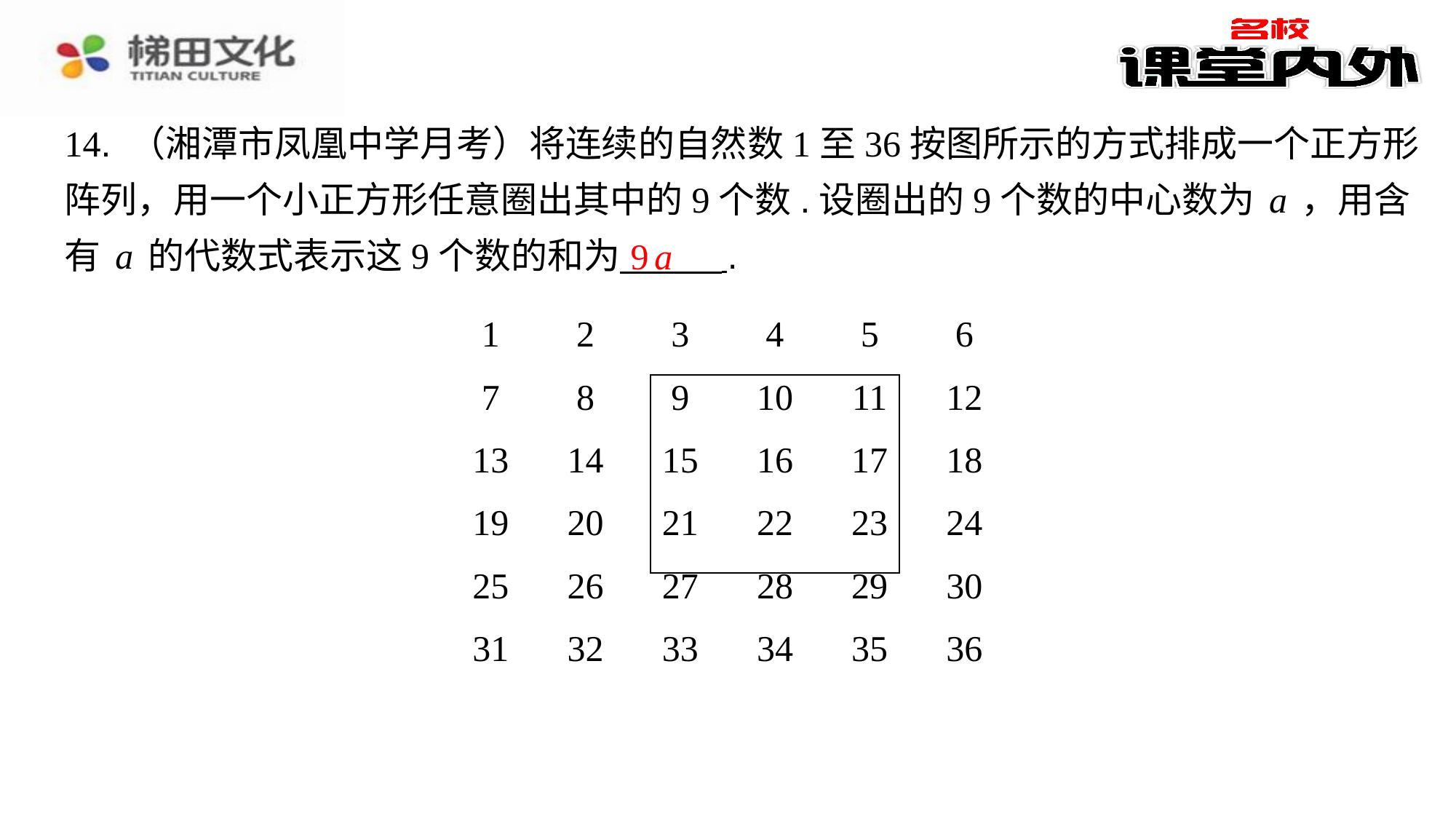

14. （湘潭市凤凰中学月考）将连续的自然数1至36按图所示的方式排成一个正方形
阵列，用一个小正方形任意圈出其中的9个数.设圈出的9个数的中心数为a，用含
有a的代数式表示这9个数的和为                ⁠.
​　9a
| 1 | 2 | 3 | 4 | 5 | 6 |
| --- | --- | --- | --- | --- | --- |
| 7 | 8 | 9 | 10 | 11 | 12 |
| 13 | 14 | 15 | 16 | 17 | 18 |
| 19 | 20 | 21 | 22 | 23 | 24 |
| 25 | 26 | 27 | 28 | 29 | 30 |
| 31 | 32 | 33 | 34 | 35 | 36 |